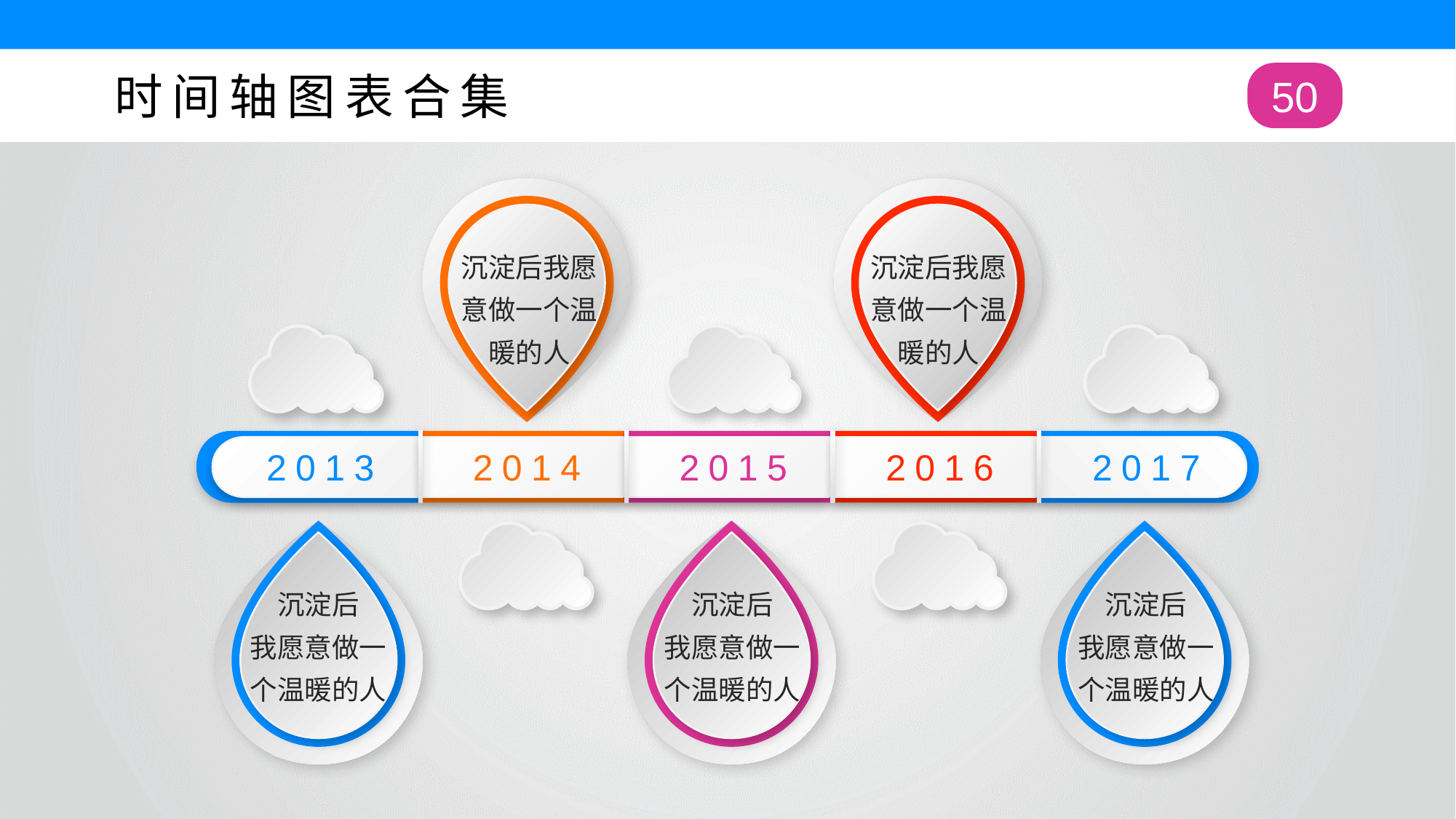

时间轴图表合集
50

沉淀后我愿意做一个温暖的人
沉淀后我愿意做一个温暖的人

2013
2014
2015
2016
2017

沉淀后
我愿意做一个温暖的人
沉淀后
我愿意做一个温暖的人
沉淀后
我愿意做一个温暖的人